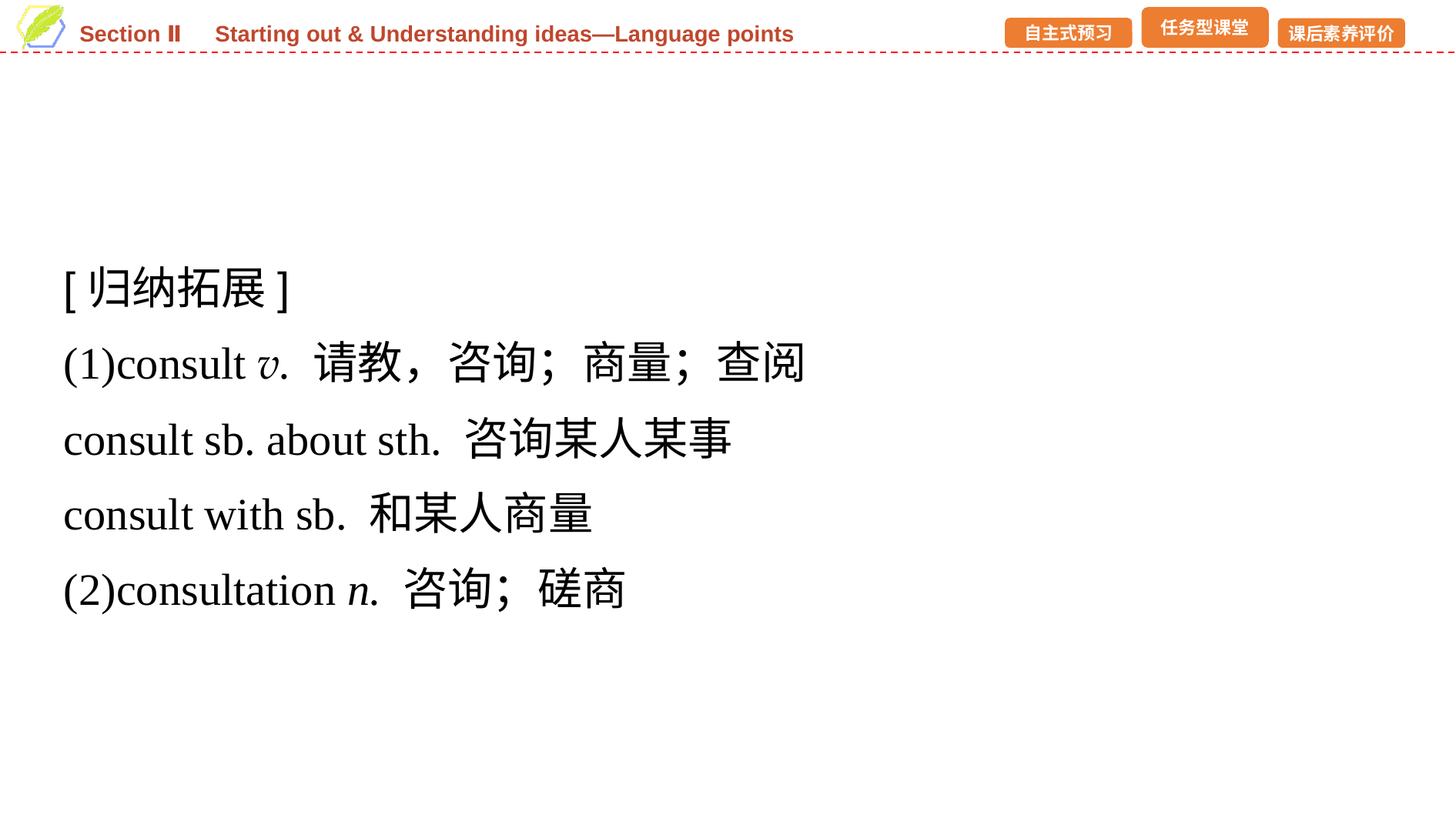

[归纳拓展]
(1)consult v. 请教，咨询；商量；查阅
consult sb. about sth. 咨询某人某事
consult with sb. 和某人商量
(2)consultation n. 咨询；磋商